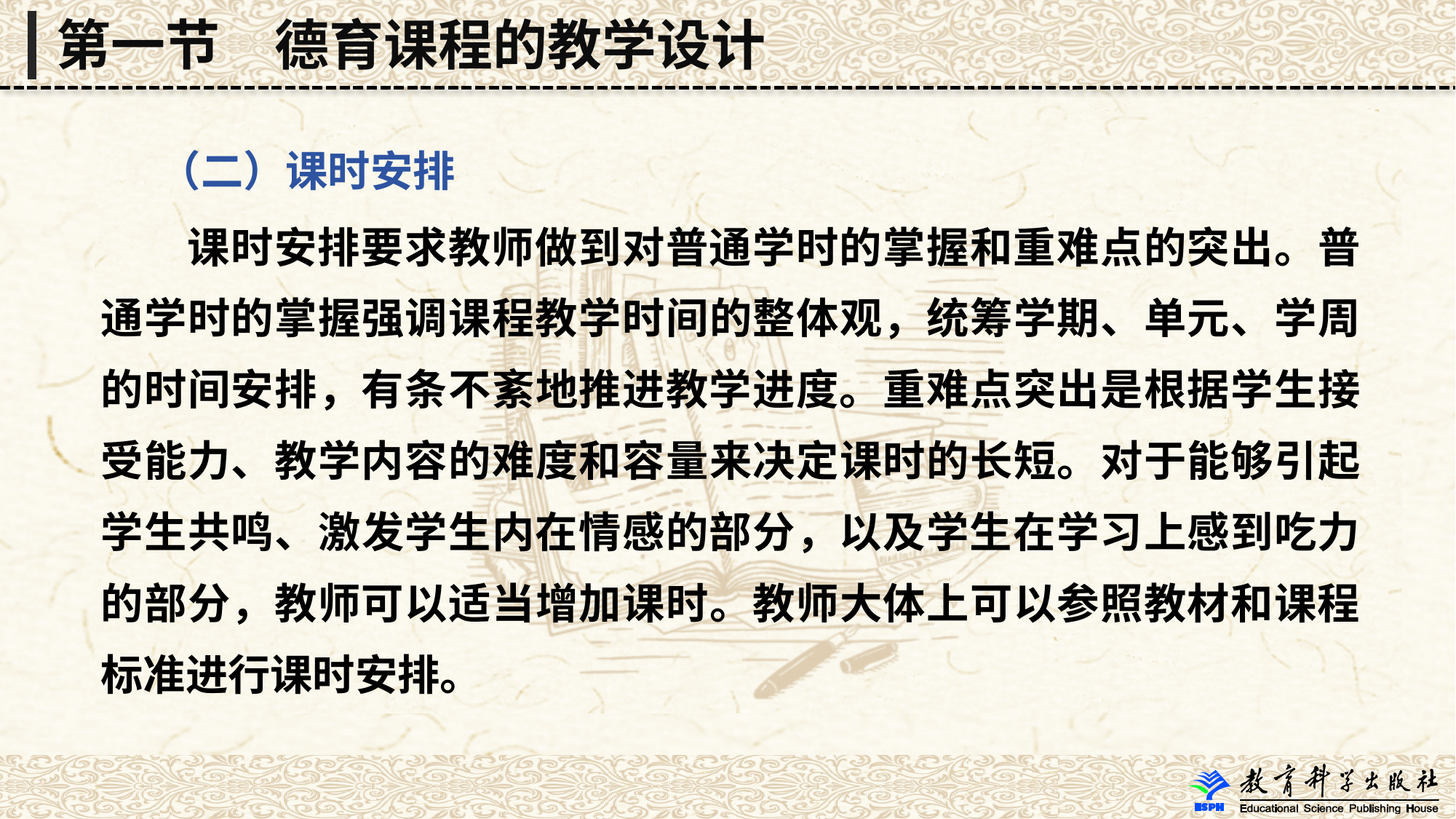

第一节　德育课程的教学设计
      （二）课时安排

       课时安排要求教师做到对普通学时的掌握和重难点的突出。普通学时的掌握强调课程教学时间的整体观，统筹学期、单元、学周的时间安排，有条不紊地推进教学进度。重难点突出是根据学生接受能力、教学内容的难度和容量来决定课时的长短。对于能够引起学生共鸣、激发学生内在情感的部分，以及学生在学习上感到吃力的部分，教师可以适当增加课时。教师大体上可以参照教材和课程标准进行课时安排。